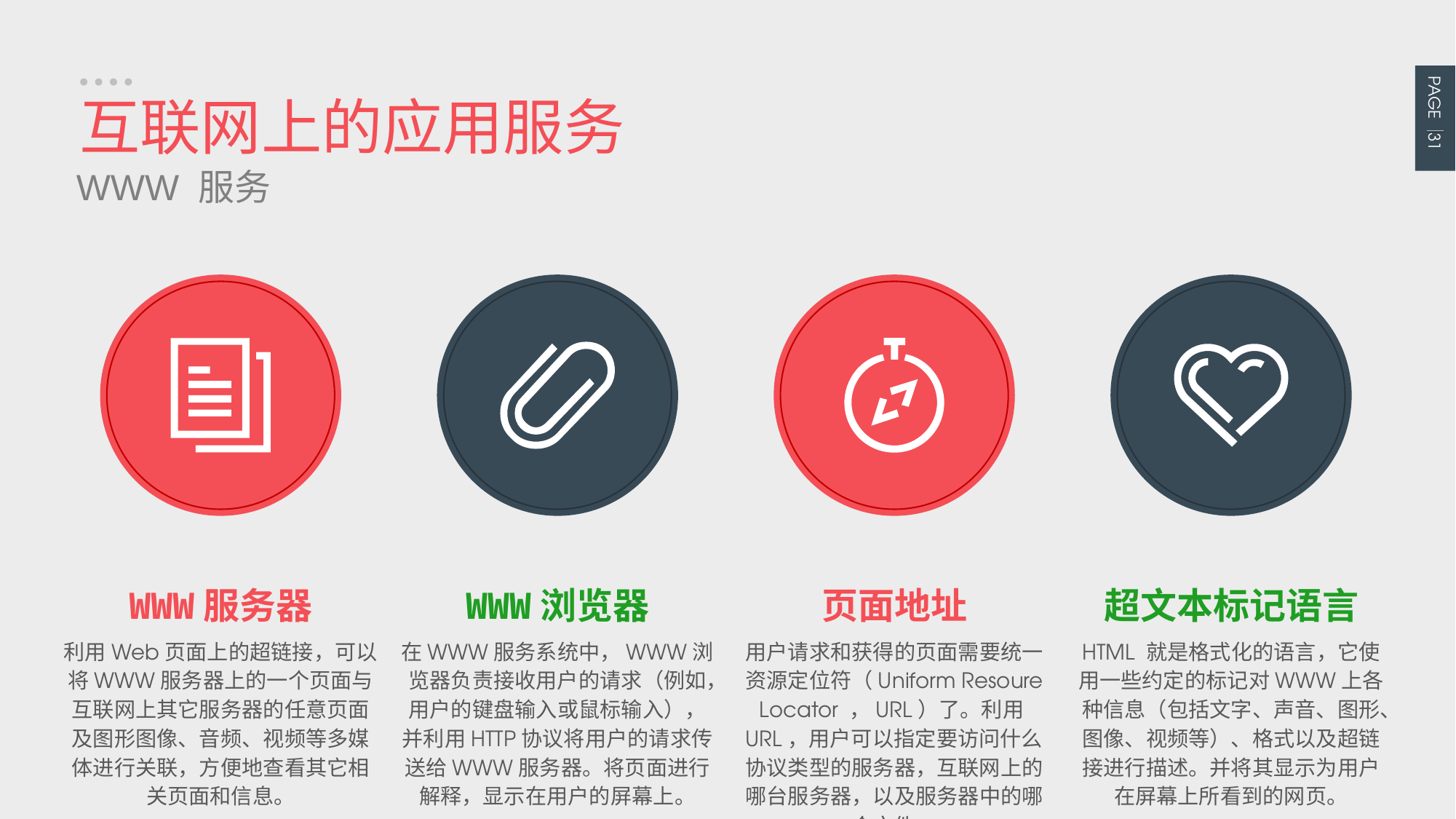

PAGE   31
互联网上的应用服务
WWW 服务

WWW服务器
利用Web页面上的超链接，可以将WWW服务器上的一个页面与互联网上其它服务器的任意页面及图形图像、音频、视频等多媒体进行关联，方便地查看其它相关页面和信息。

WWW浏览器
在WWW服务系统中，WWW浏览器负责接收用户的请求（例如，用户的键盘输入或鼠标输入），并利用HTTP协议将用户的请求传送给WWW服务器。将页面进行解释，显示在用户的屏幕上。

页面地址
用户请求和获得的页面需要统一资源定位符（Uniform Resoure Locator ，URL）了。利用URL，用户可以指定要访问什么协议类型的服务器，互联网上的哪台服务器，以及服务器中的哪个文件。

超文本标记语言
HTML 就是格式化的语言，它使用一些约定的标记对WWW上各种信息（包括文字、声音、图形、图像、视频等）、格式以及超链接进行描述。并将其显示为用户在屏幕上所看到的网页。